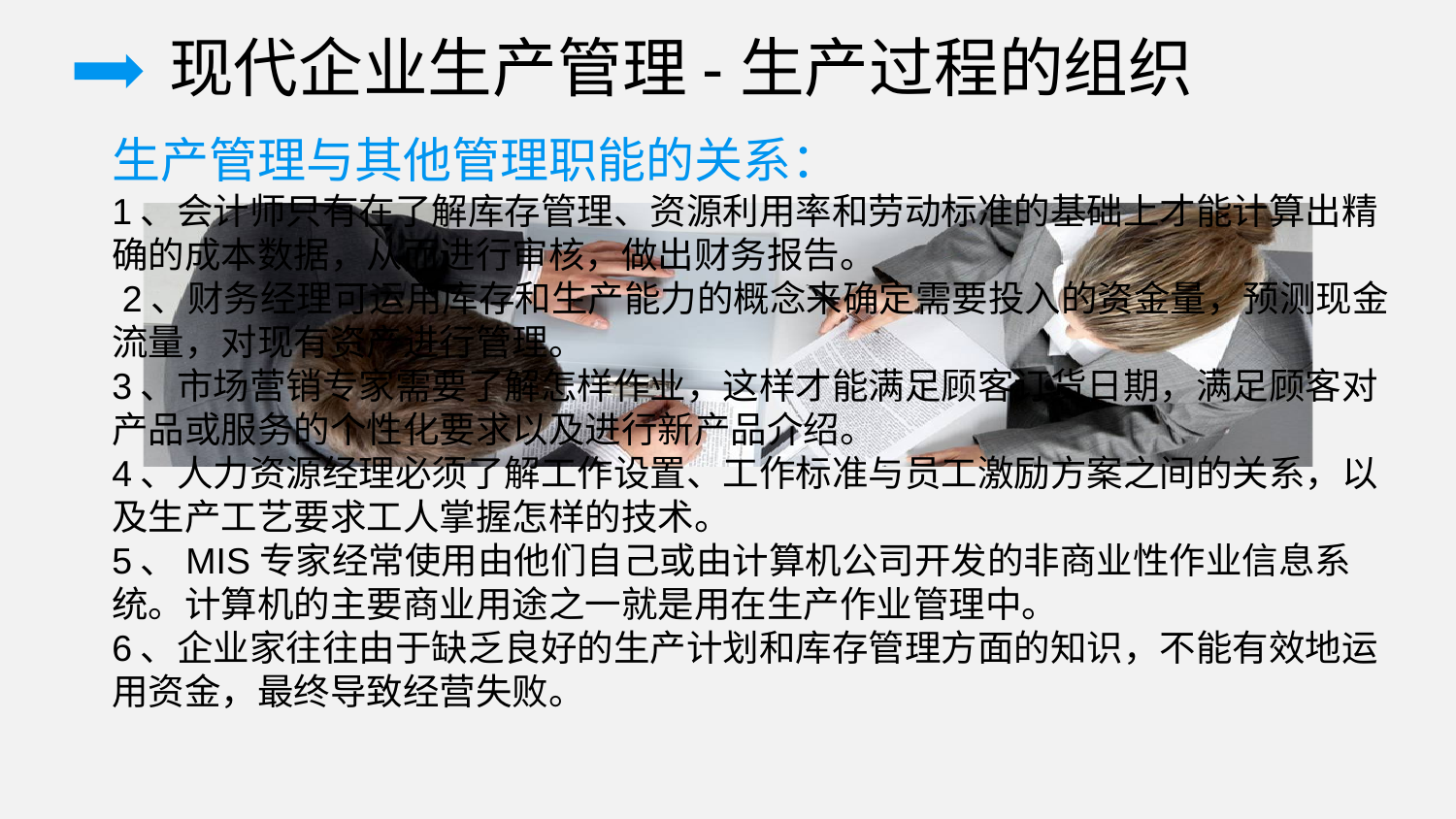

现代企业生产管理-生产过程的组织
生产管理与其他管理职能的关系：
1、会计师只有在了解库存管理、资源利用率和劳动标准的基础上才能计算出精确的成本数据，从而进行审核，做出财务报告。
 2、财务经理可运用库存和生产能力的概念来确定需要投入的资金量，预测现金流量，对现有资产进行管理。
3、市场营销专家需要了解怎样作业，这样才能满足顾客订货日期，满足顾客对产品或服务的个性化要求以及进行新产品介绍。
4、人力资源经理必须了解工作设置、工作标准与员工激励方案之间的关系，以及生产工艺要求工人掌握怎样的技术。
5、MIS专家经常使用由他们自己或由计算机公司开发的非商业性作业信息系统。计算机的主要商业用途之一就是用在生产作业管理中。
6、企业家往往由于缺乏良好的生产计划和库存管理方面的知识，不能有效地运用资金，最终导致经营失败。